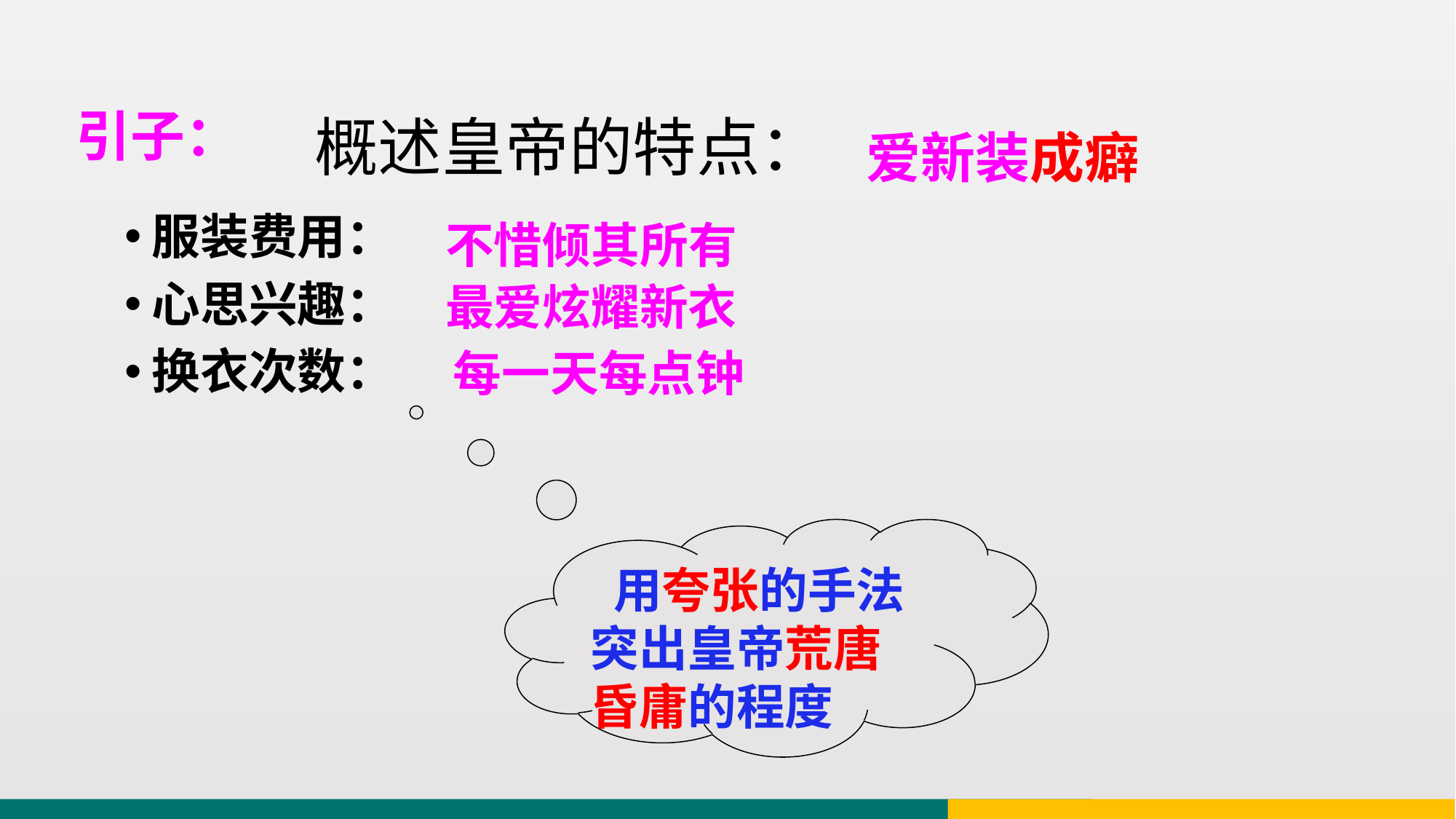

概述皇帝的特点：
引子：
爱新装成癖
服装费用：
心思兴趣：
换衣次数：

不惜倾其所有

最爱炫耀新衣

每一天每点钟
 用夸张的手法突出皇帝荒唐昏庸的程度